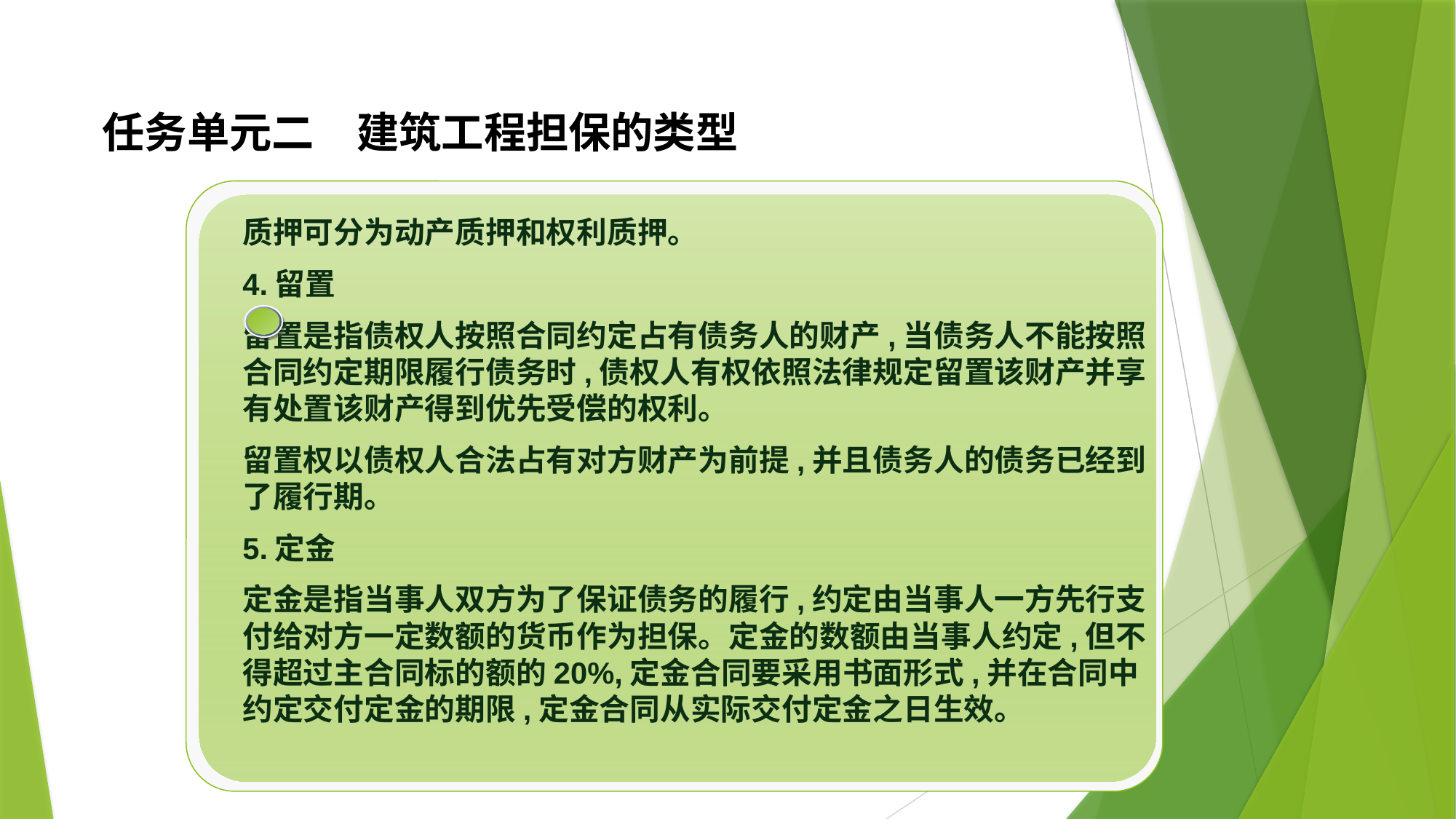

# 任务单元二　建筑工程担保的类型

质押可分为动产质押和权利质押。
4.留置
留置是指债权人按照合同约定占有债务人的财产,当债务人不能按照合同约定期限履行债务时,债权人有权依照法律规定留置该财产并享有处置该财产得到优先受偿的权利。
留置权以债权人合法占有对方财产为前提,并且债务人的债务已经到了履行期。
5.定金
定金是指当事人双方为了保证债务的履行,约定由当事人一方先行支付给对方一定数额的货币作为担保。定金的数额由当事人约定,但不得超过主合同标的额的20%,定金合同要采用书面形式,并在合同中约定交付定金的期限,定金合同从实际交付定金之日生效。